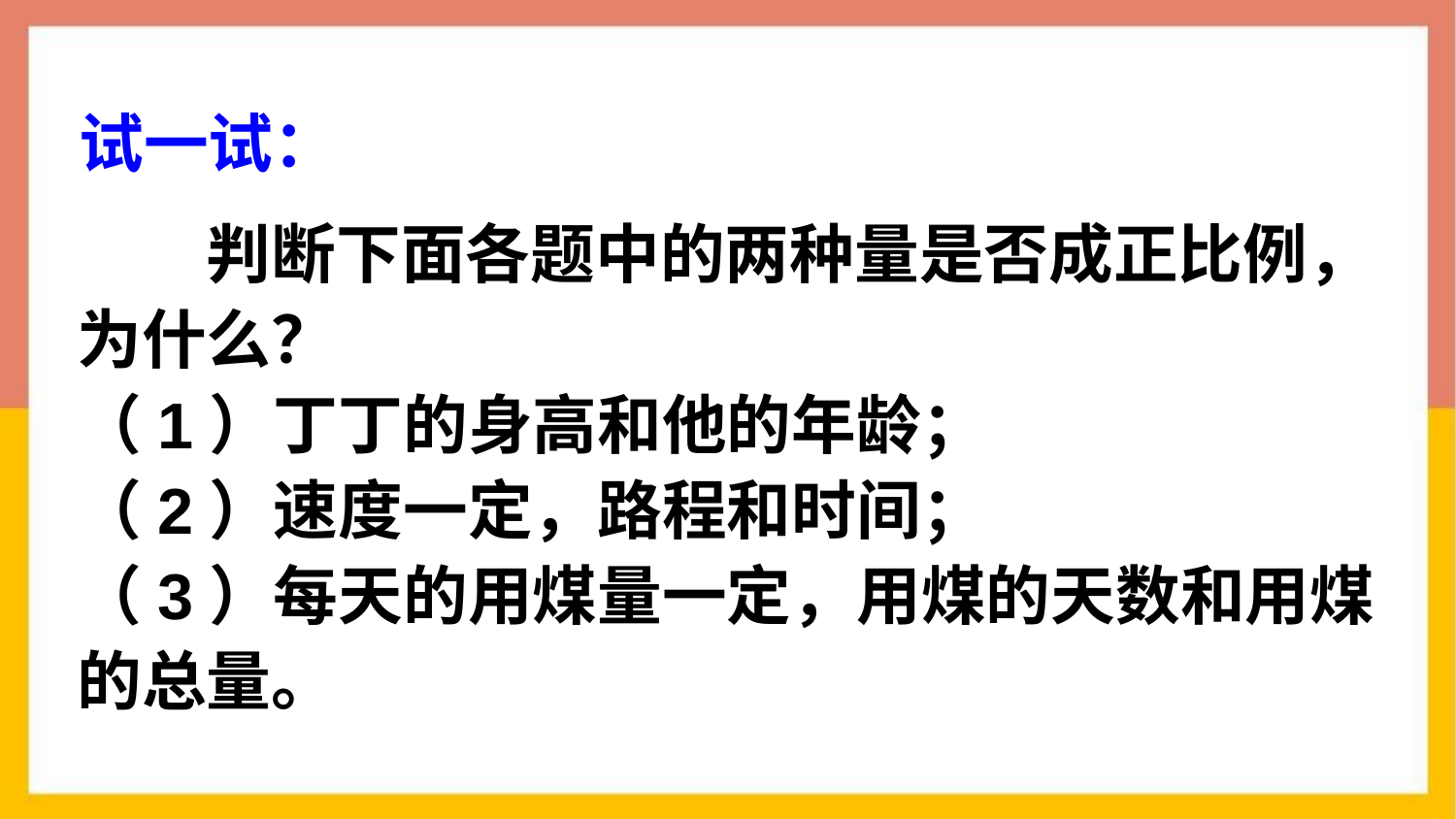

试一试：
　　判断下面各题中的两种量是否成正比例，为什么？
（1）丁丁的身高和他的年龄；
（2）速度一定，路程和时间；
（3）每天的用煤量一定，用煤的天数和用煤的总量。